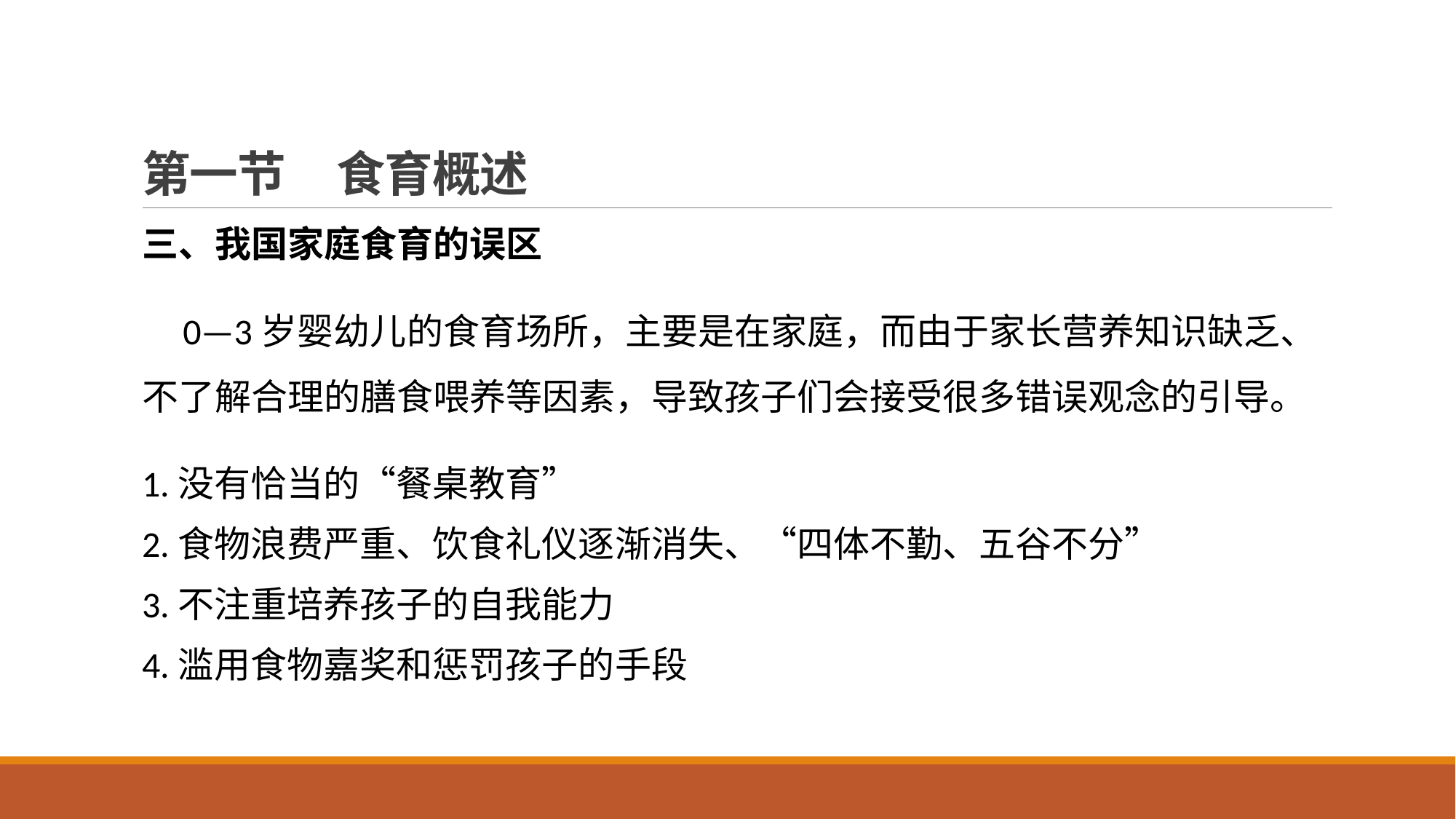

# 第一节     食育概述
三、我国家庭食育的误区
     0—3岁婴幼儿的食育场所，主要是在家庭，而由于家长营养知识缺乏、不了解合理的膳食喂养等因素，导致孩子们会接受很多错误观念的引导。
1.没有恰当的“餐桌教育”
2.食物浪费严重、饮食礼仪逐渐消失、“四体不勤、五谷不分”
3.不注重培养孩子的自我能力
4.滥用食物嘉奖和惩罚孩子的手段